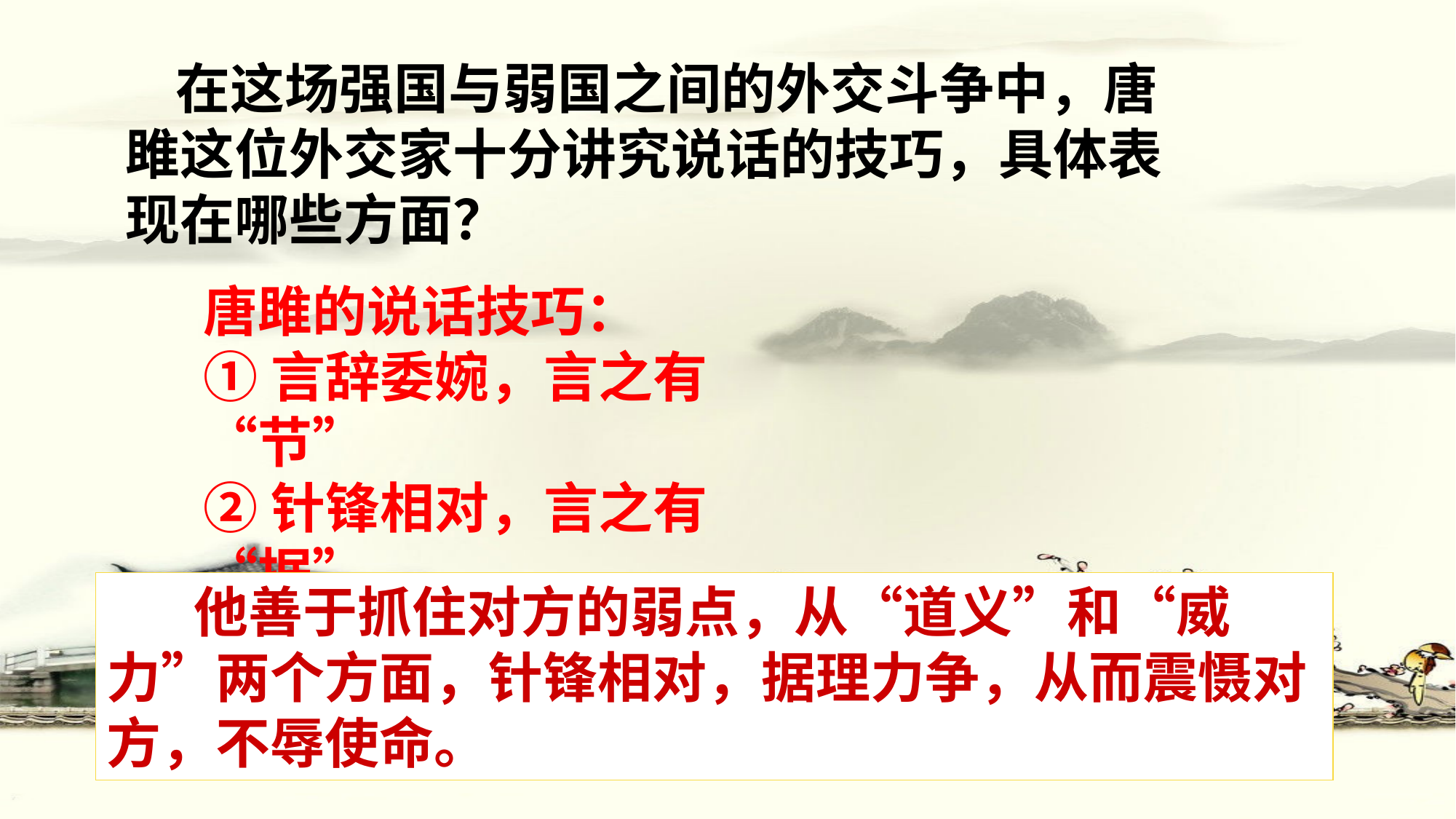

在这场强国与弱国之间的外交斗争中，唐雎这位外交家十分讲究说话的技巧，具体表现在哪些方面？
唐雎的说话技巧：
①言辞委婉，言之有“节”
②针锋相对，言之有“据”
③以行证言，言之有“力”
      他善于抓住对方的弱点，从“道义”和“威力”两个方面，针锋相对，据理力争，从而震慑对方，不辱使命。